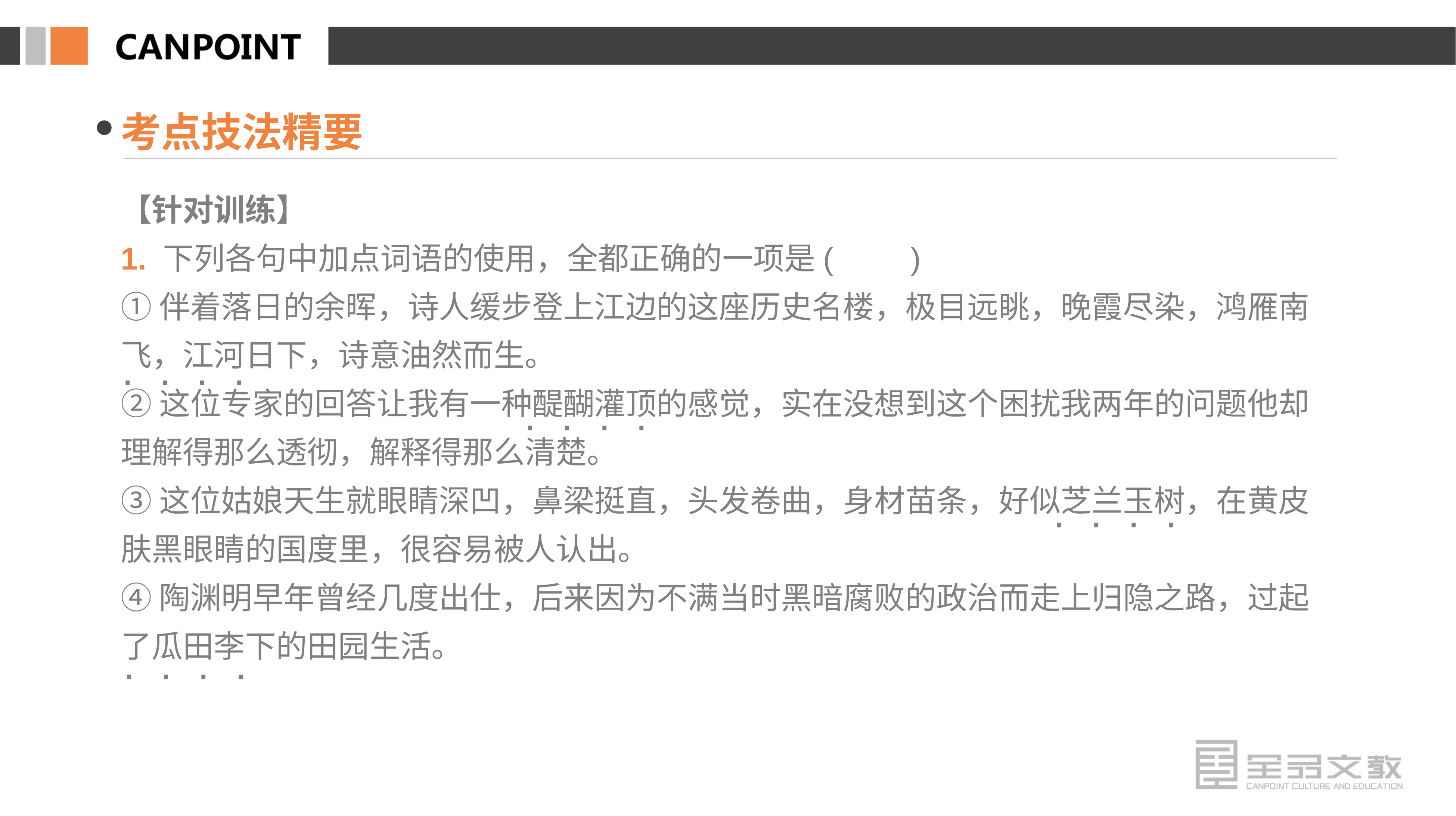

考点技法精要

【针对训练】
1. 下列各句中加点词语的使用，全都正确的一项是(　　)
①伴着落日的余晖，诗人缓步登上江边的这座历史名楼，极目远眺，晚霞尽染，鸿雁南飞，江河日下，诗意油然而生。
②这位专家的回答让我有一种醍醐灌顶的感觉，实在没想到这个困扰我两年的问题他却理解得那么透彻，解释得那么清楚。
③这位姑娘天生就眼睛深凹，鼻梁挺直，头发卷曲，身材苗条，好似芝兰玉树，在黄皮肤黑眼睛的国度里，很容易被人认出。
④陶渊明早年曾经几度出仕，后来因为不满当时黑暗腐败的政治而走上归隐之路，过起了瓜田李下的田园生活。
·  ·  ·  ·
·  ·  ·  ·
·  ·  ·  ·
·  ·  ·  ·